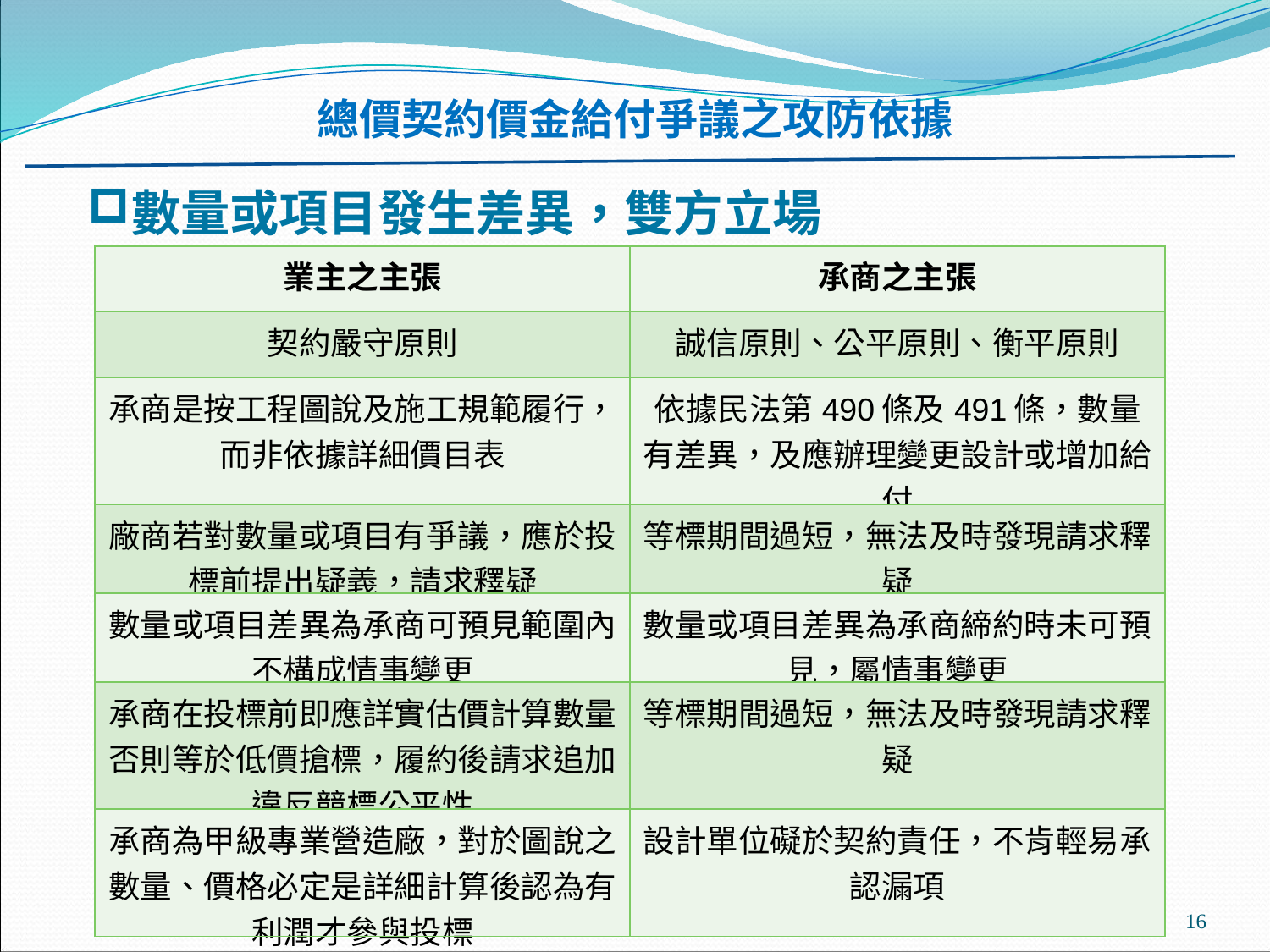

總價契約價金給付爭議之攻防依據
#
數量或項目發生差異，雙方立場

| 業主之主張 | 承商之主張 |
| --- | --- |
| 契約嚴守原則 | 誠信原則、公平原則、衡平原則 |
| 承商是按工程圖說及施工規範履行，而非依據詳細價目表 | 依據民法第490條及491條，數量有差異，及應辦理變更設計或增加給付 |
| 廠商若對數量或項目有爭議，應於投標前提出疑義，請求釋疑 | 等標期間過短，無法及時發現請求釋疑 |
| 數量或項目差異為承商可預見範圍內，不構成情事變更 | 數量或項目差異為承商締約時未可預見，屬情事變更 |
| 承商在投標前即應詳實估價計算數量，否則等於低價搶標，履約後請求追加，違反競標公平性 | 等標期間過短，無法及時發現請求釋疑 |
| 承商為甲級專業營造廠，對於圖說之數量、價格必定是詳細計算後認為有利潤才參與投標 | 設計單位礙於契約責任，不肯輕易承認漏項 |
16